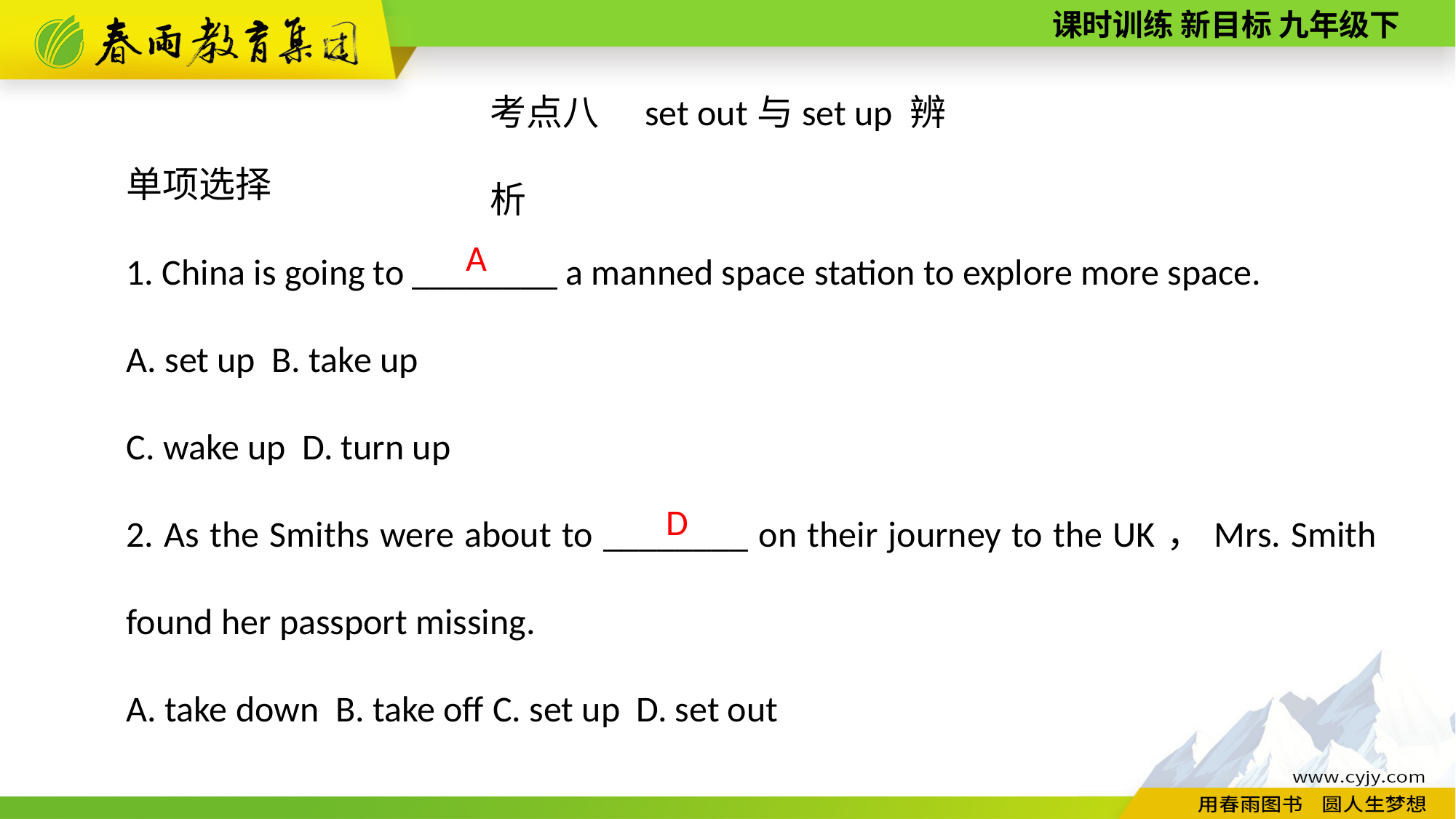

考点八　set out与set up 辨析
单项选择
1. China is going to ________ a manned space station to explore more space.
A. set up  B. take up
C. wake up  D. turn up
2. As the Smiths were about to ________ on their journey to the UK，Mrs. Smith found her passport missing.
A. take down  B. take off  C. set up  D. set out
A
D